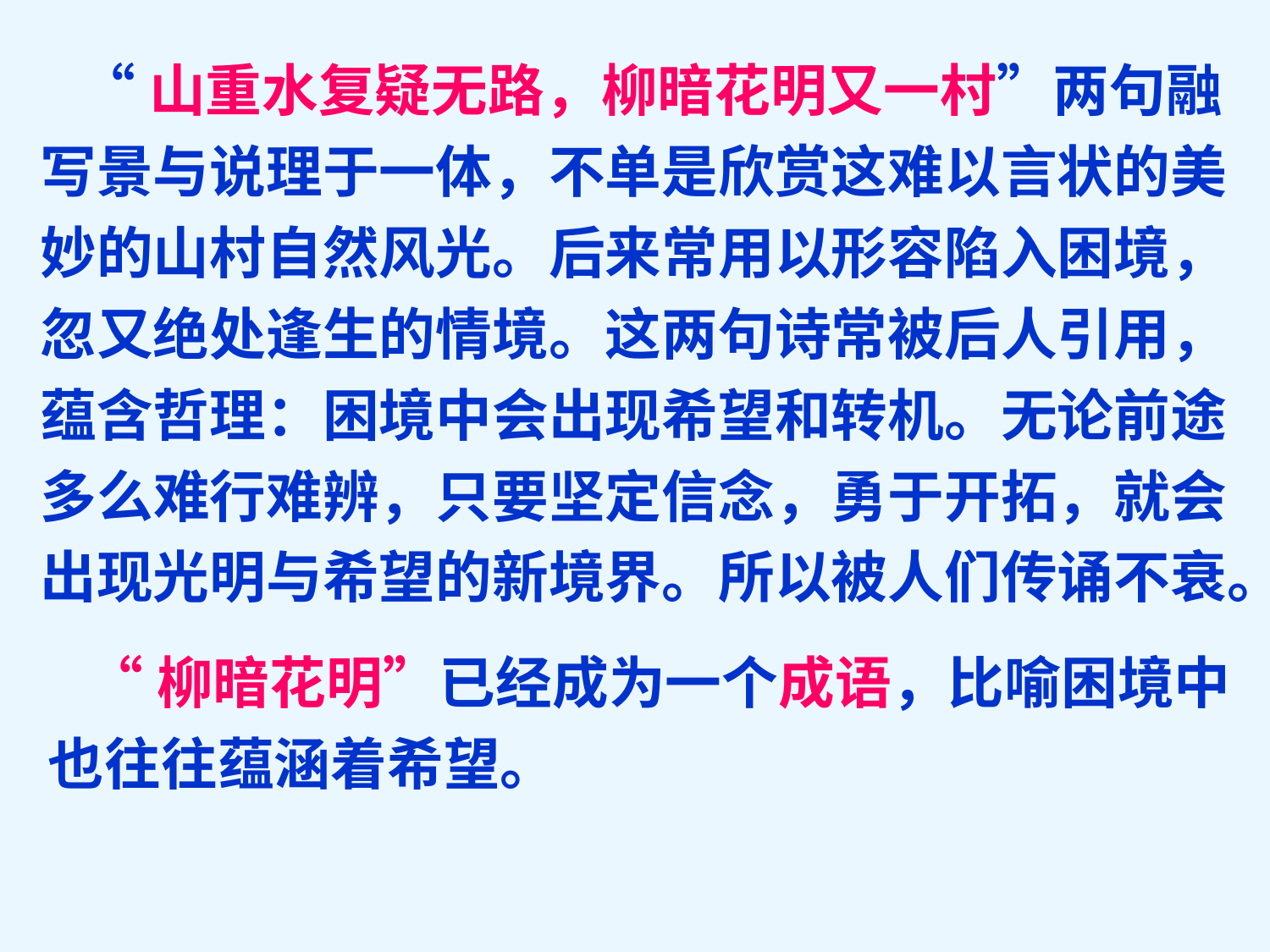

# “山重水复疑无路，柳暗花明又一村”两句融写景与说理于一体，不单是欣赏这难以言状的美妙的山村自然风光。后来常用以形容陷入困境，忽又绝处逢生的情境。这两句诗常被后人引用，蕴含哲理：困境中会出现希望和转机。无论前途多么难行难辨，只要坚定信念，勇于开拓，就会出现光明与希望的新境界。所以被人们传诵不衰。
   “柳暗花明”已经成为一个成语，比喻困境中也往往蕴涵着希望。